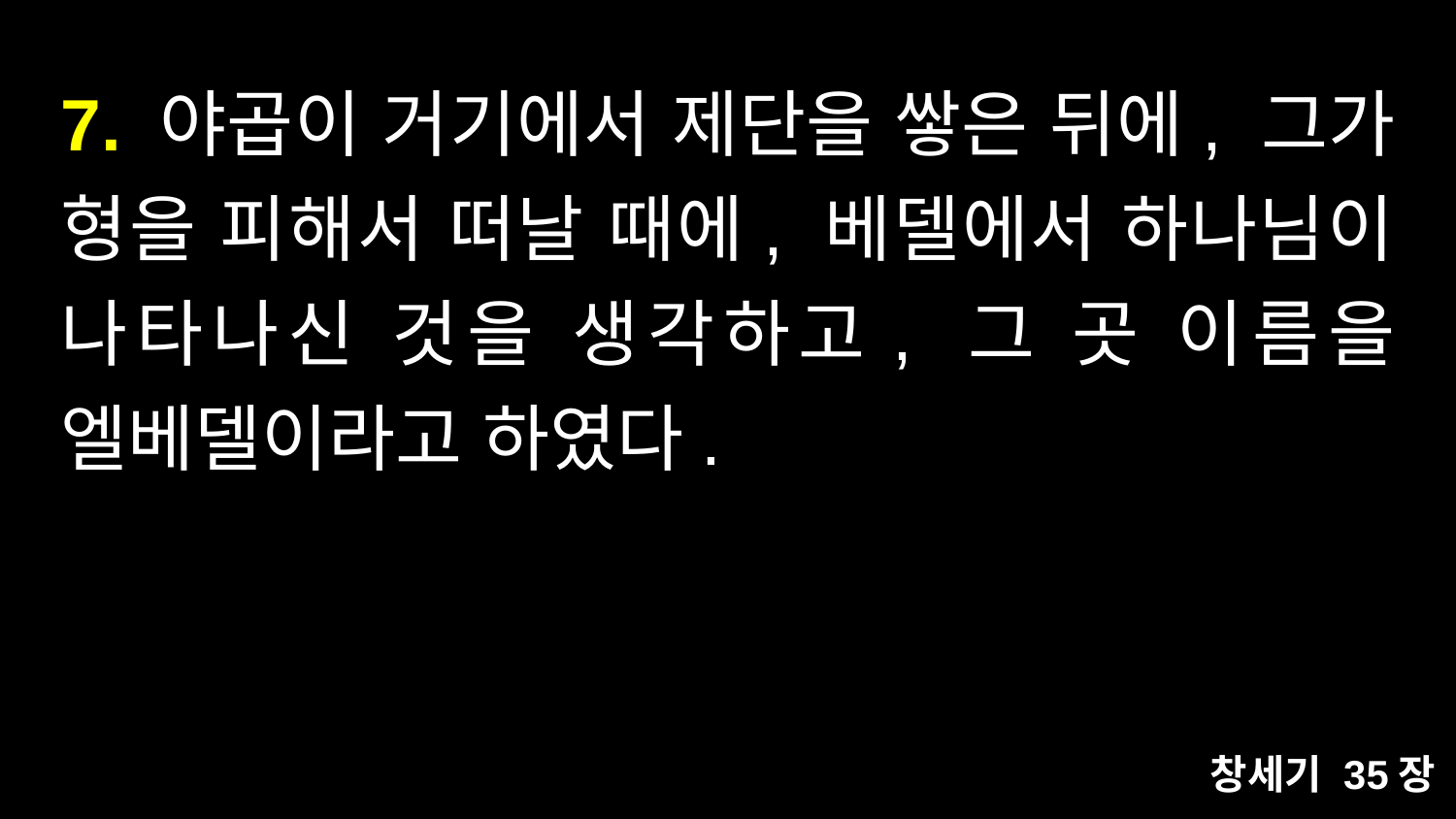

# 7. 야곱이 거기에서 제단을 쌓은 뒤에, 그가 형을 피해서 떠날 때에, 베델에서 하나님이 나타나신 것을 생각하고, 그 곳 이름을 엘베델이라고 하였다.
창세기 35장